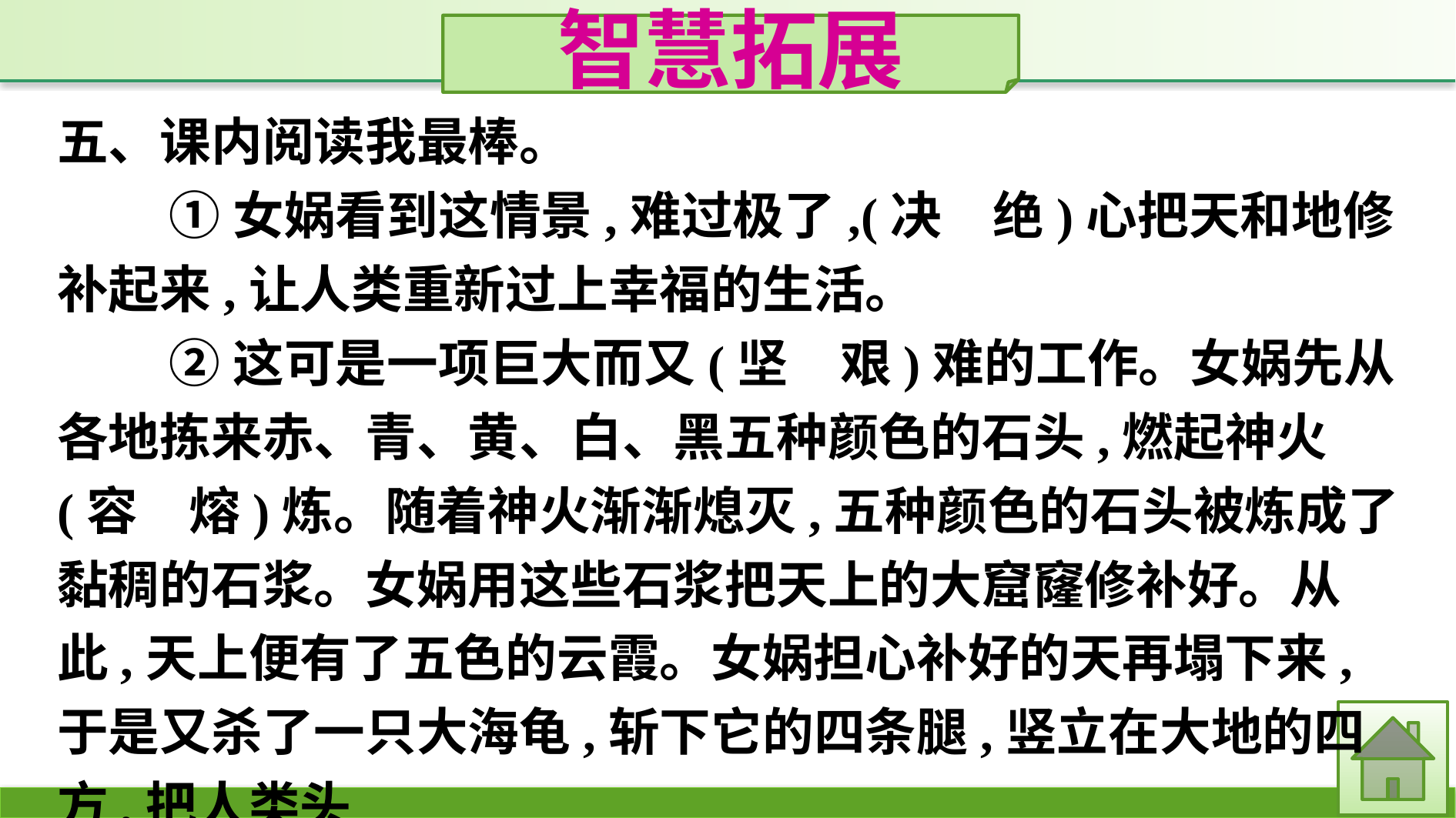

智慧拓展
五、课内阅读我最棒。
①女娲看到这情景,难过极了,(决　绝)心把天和地修补起来,让人类重新过上幸福的生活。
②这可是一项巨大而又(坚　艰)难的工作。女娲先从各地拣来赤、青、黄、白、黑五种颜色的石头,燃起神火(容　熔)炼。随着神火渐渐熄灭,五种颜色的石头被炼成了黏稠的石浆。女娲用这些石浆把天上的大窟窿修补好。从此,天上便有了五色的云霞。女娲担心补好的天再塌下来,于是又杀了一只大海龟,斩下它的四条腿,竖立在大地的四方,把人类头